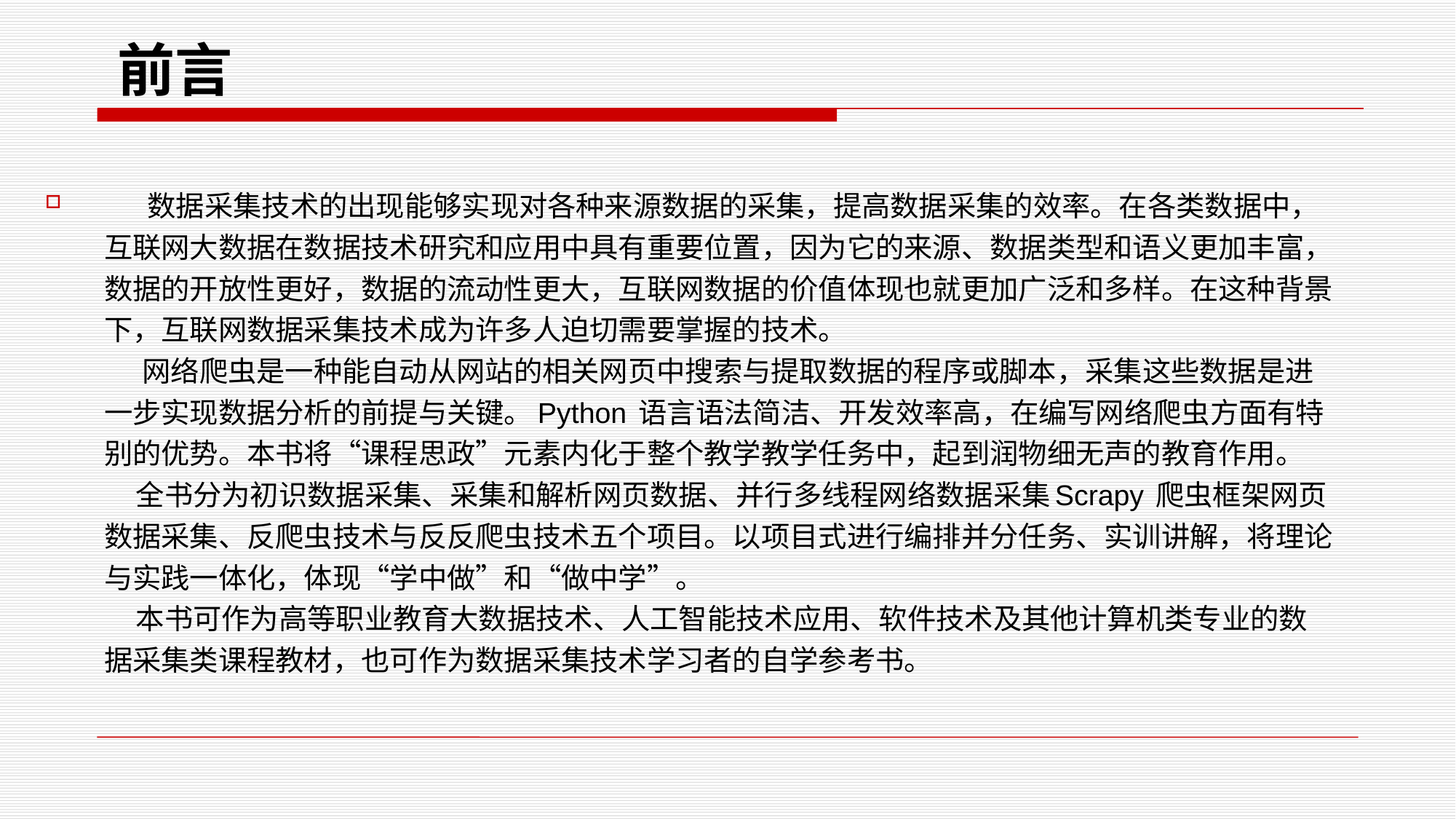

#
前言
      数据采集技术的出现能够实现对各种来源数据的采集，提高数据采集的效率。在各类数据中，互联网大数据在数据技术研究和应用中具有重要位置，因为它的来源、数据类型和语义更加丰富，数据的开放性更好，数据的流动性更大，互联网数据的价值体现也就更加广泛和多样。在这种背景下，互联网数据采集技术成为许多人迫切需要掌握的技术。
      网络爬虫是一种能自动从网站的相关网页中搜索与提取数据的程序或脚本，采集这些数据是进一步实现数据分析的前提与关键。Python 语言语法简洁、开发效率高，在编写网络爬虫方面有特别的优势。本书将“课程思政”元素内化于整个教学教学任务中，起到润物细无声的教育作用。
     全书分为初识数据采集、采集和解析网页数据、并行多线程网络数据采集Scrapy 爬虫框架网页数据采集、反爬虫技术与反反爬虫技术五个项目。以项目式进行编排并分任务、实训讲解，将理论与实践一体化，体现“学中做”和“做中学”。
     本书可作为高等职业教育大数据技术、人工智能技术应用、软件技术及其他计算机类专业的数据采集类课程教材，也可作为数据采集技术学习者的自学参考书。